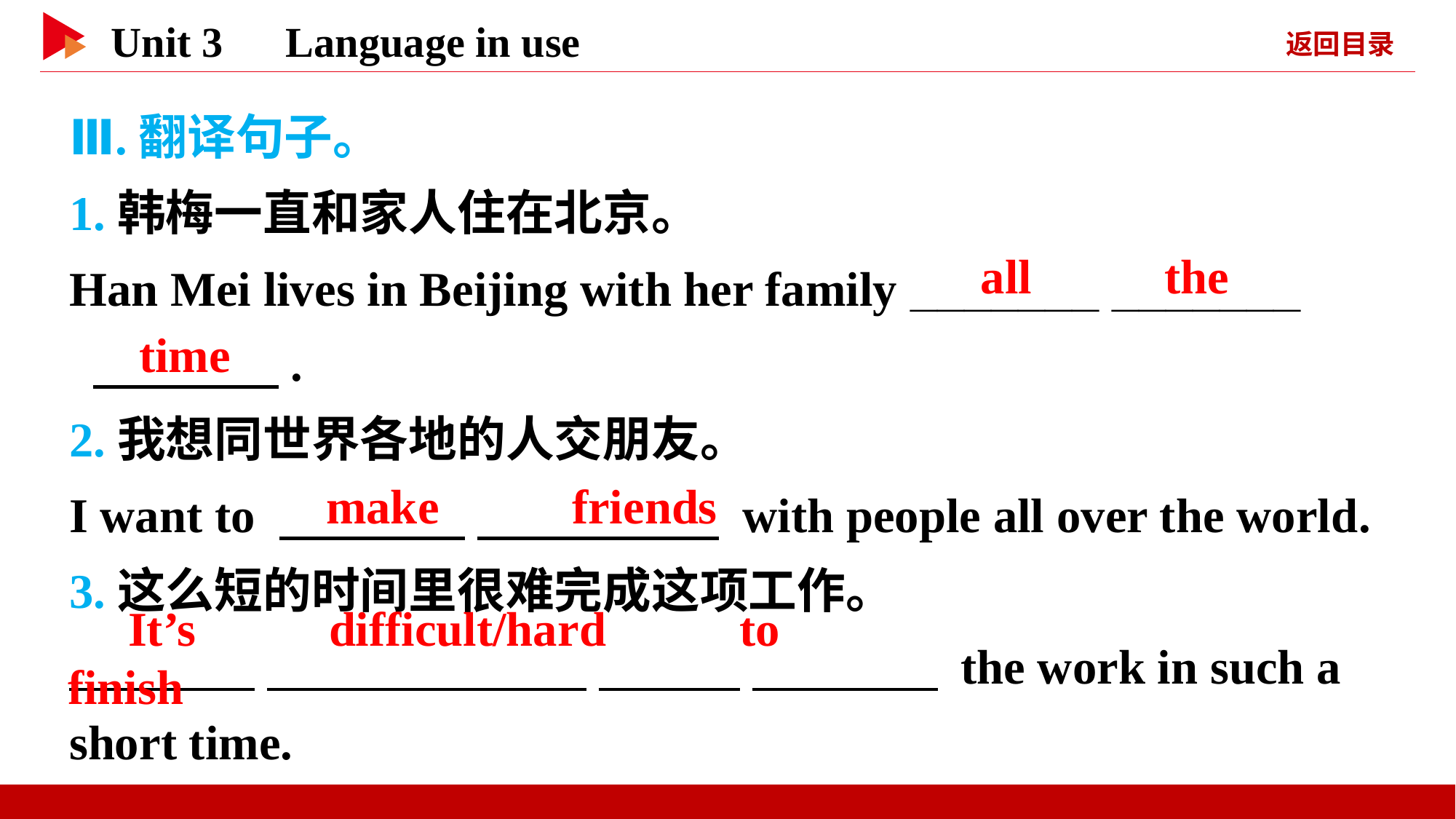

Ⅲ.翻译句子。
1.韩梅一直和家人住在北京。
Han Mei lives in Beijing with her family _______ _______
 　        　.
2.我想同世界各地的人交朋友。
I want to 　        　 　             　 with people all over the world.
3.这么短的时间里很难完成这项工作。
　        　 　                    　 　    　 　        　 the work in such a short time.
　all　 　the
　time
　make　 　friends
　It’s　 　difficult/hard　 　to　 　finish